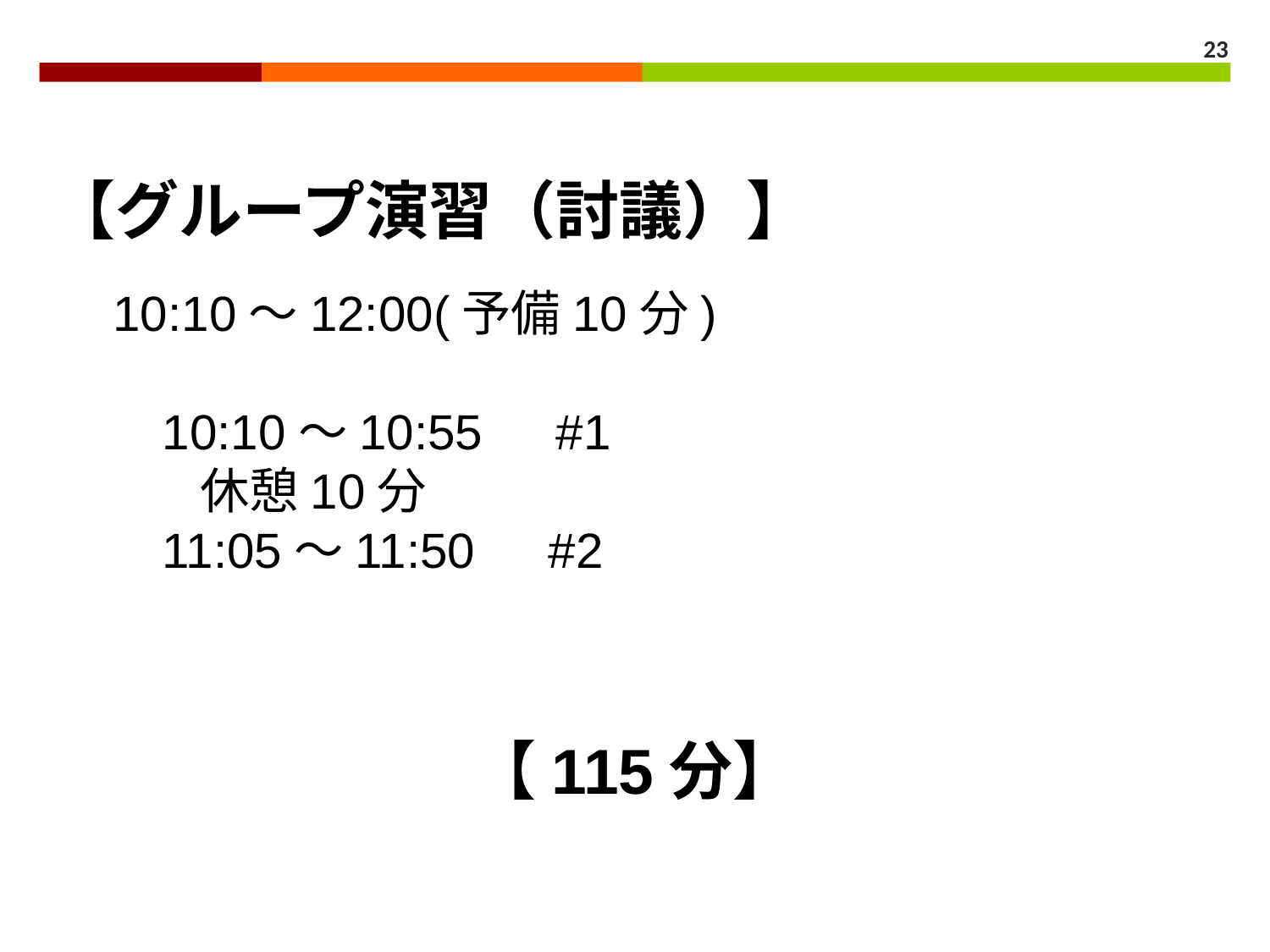

23
【グループ演習（討議）】

　10:10～12:00(予備10分)

　　10:10～10:55　#1
　　　休憩10分
　　11:05～11:50　#2

【115分】